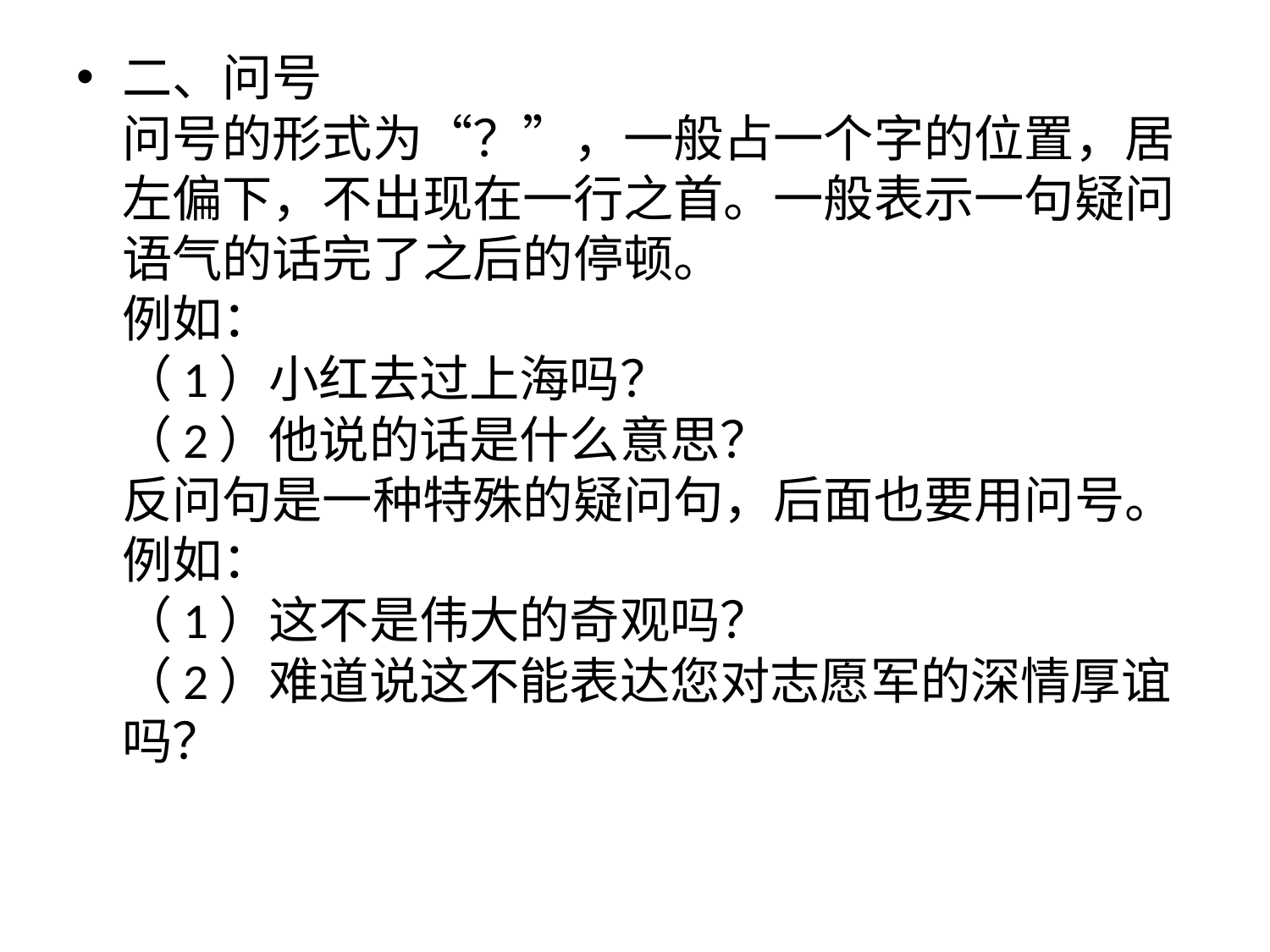

#
二、问号
问号的形式为“？”，一般占一个字的位置，居左偏下，不出现在一行之首。一般表示一句疑问语气的话完了之后的停顿。
例如：
（1）小红去过上海吗？
（2）他说的话是什么意思？
反问句是一种特殊的疑问句，后面也要用问号。
例如：
（1）这不是伟大的奇观吗？
（2）难道说这不能表达您对志愿军的深情厚谊吗？